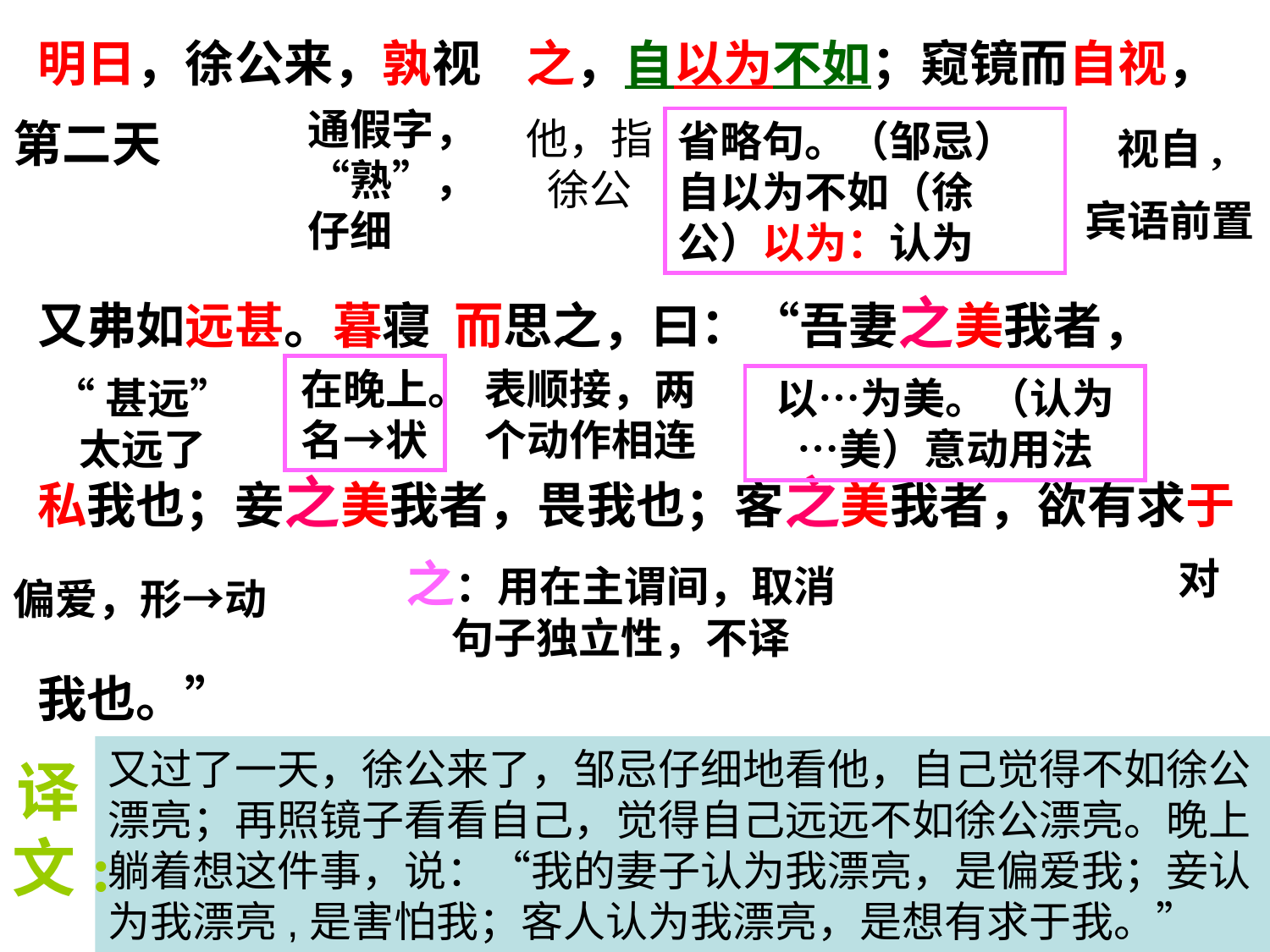

明日，徐公来，孰视    之，自以为不如；窥镜而自视，

又弗如远甚。暮寝  而思之，曰：“吾妻之美我者，

私我也；妾之美我者，畏我也；客之美我者，欲有求于

我也。”
通假字，“熟”，仔细
第二天
他，指徐公
省略句。（邹忌）自以为不如（徐公）以为：认为
视自,
宾语前置
在晚上。名→状
表顺接，两个动作相连
“甚远”太远了
以…为美。（认为…美）意动用法
之：用在主谓间，取消句子独立性，不译
对
偏爱，形→动
又过了一天，徐公来了，邹忌仔细地看他，自己觉得不如徐公漂亮；再照镜子看看自己，觉得自己远远不如徐公漂亮。晚上躺着想这件事，说：“我的妻子认为我漂亮，是偏爱我；妾认为我漂亮,是害怕我；客人认为我漂亮，是想有求于我。”
译文: